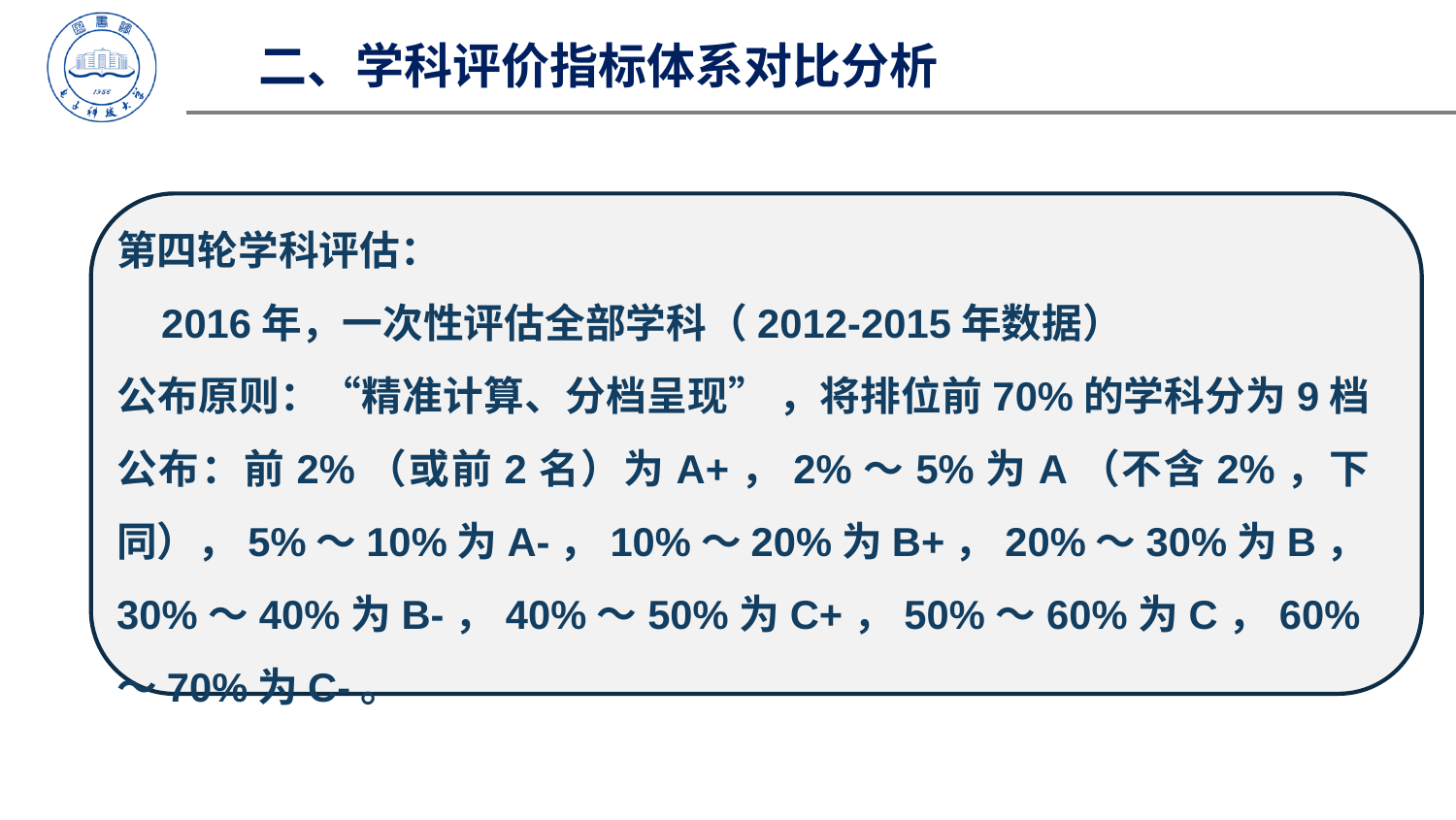

二、学科评价指标体系对比分析

第四轮学科评估：
    2016年，一次性评估全部学科（2012-2015年数据）
公布原则：“精准计算、分档呈现” ，将排位前70%的学科分为9档公布：前2%（或前2名）为A+，2%～5%为A（不含2%，下同），5%～10%为A-，10%～20%为B+，20%～30%为B，30%～40%为B-，40%～50%为C+，50%～60%为C，60%～70%为C-。